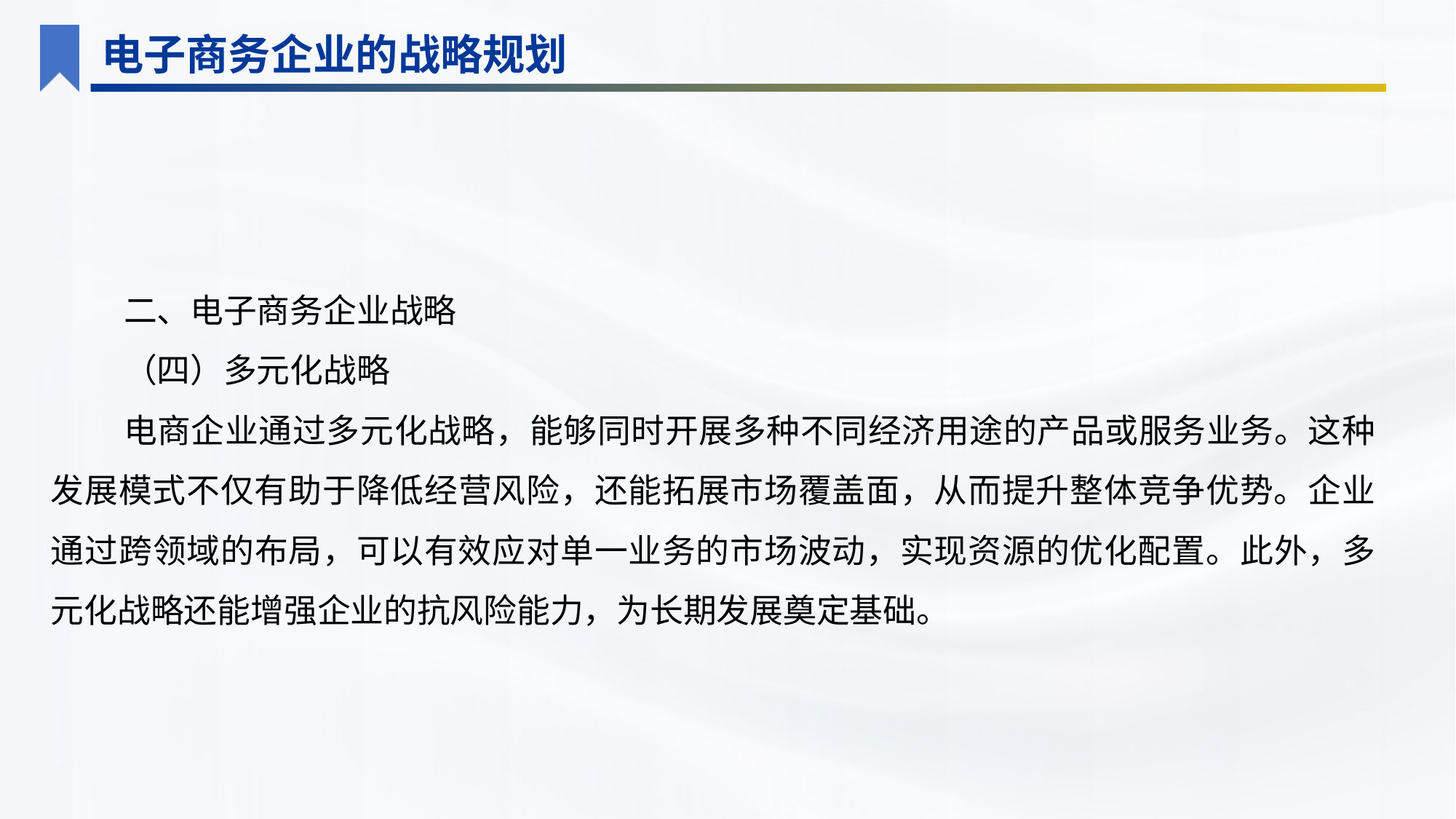

电子商务企业的战略规划
二、电子商务企业战略
（四）多元化战略
电商企业通过多元化战略，能够同时开展多种不同经济用途的产品或服务业务。这种发展模式不仅有助于降低经营风险，还能拓展市场覆盖面，从而提升整体竞争优势。企业通过跨领域的布局，可以有效应对单一业务的市场波动，实现资源的优化配置。此外，多元化战略还能增强企业的抗风险能力，为长期发展奠定基础。